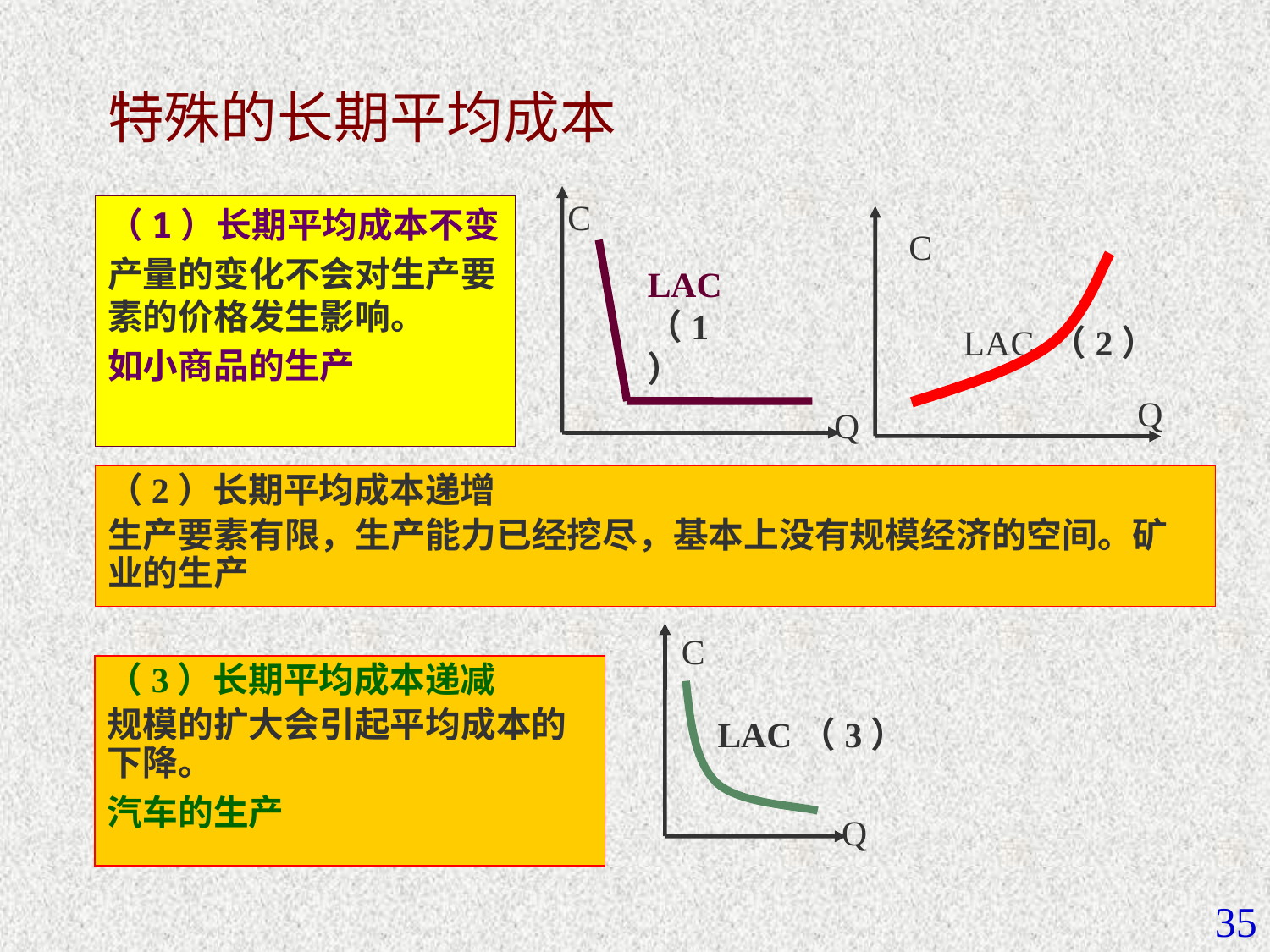

# 特殊的长期平均成本

C

LAC （1）
Q

（1）长期平均成本不变
产量的变化不会对生产要素的价格发生影响。
如小商品的生产

C

LAC （2）
Q

（2）长期平均成本递增
生产要素有限，生产能力已经挖尽，基本上没有规模经济的空间。矿业的生产
C

LAC（3）
Q

（3）长期平均成本递减
规模的扩大会引起平均成本的下降。
汽车的生产
35